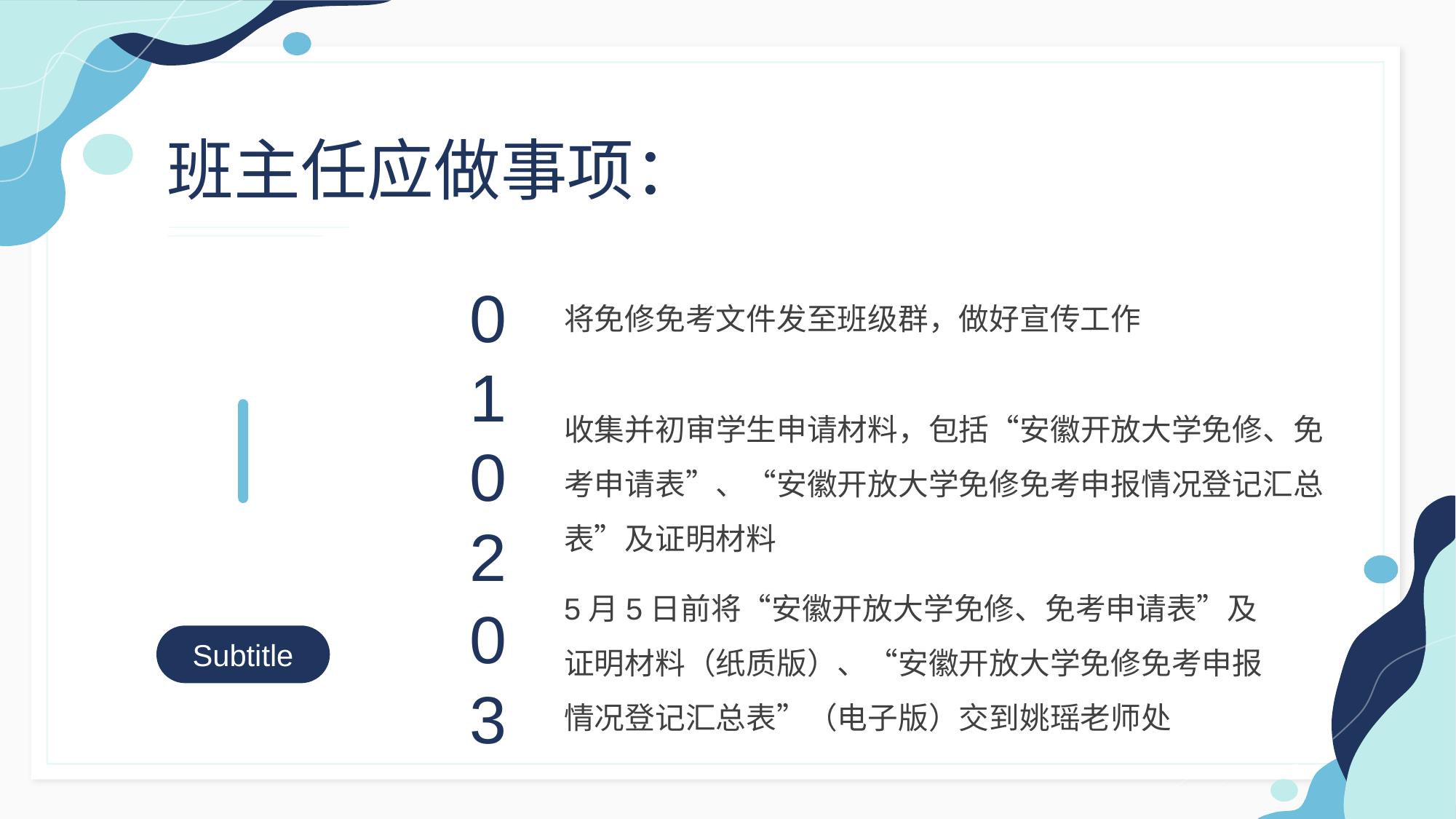

班主任应做事项：

01
将免修免考文件发至班级群，做好宣传工作
收集并初审学生申请材料，包括“安徽开放大学免修、免考申请表”、“安徽开放大学免修免考申报情况登记汇总表”及证明材料

02
5月5日前将“安徽开放大学免修、免考申请表”及证明材料（纸质版）、“安徽开放大学免修免考申报情况登记汇总表”（电子版）交到姚瑶老师处
03

Subtitle